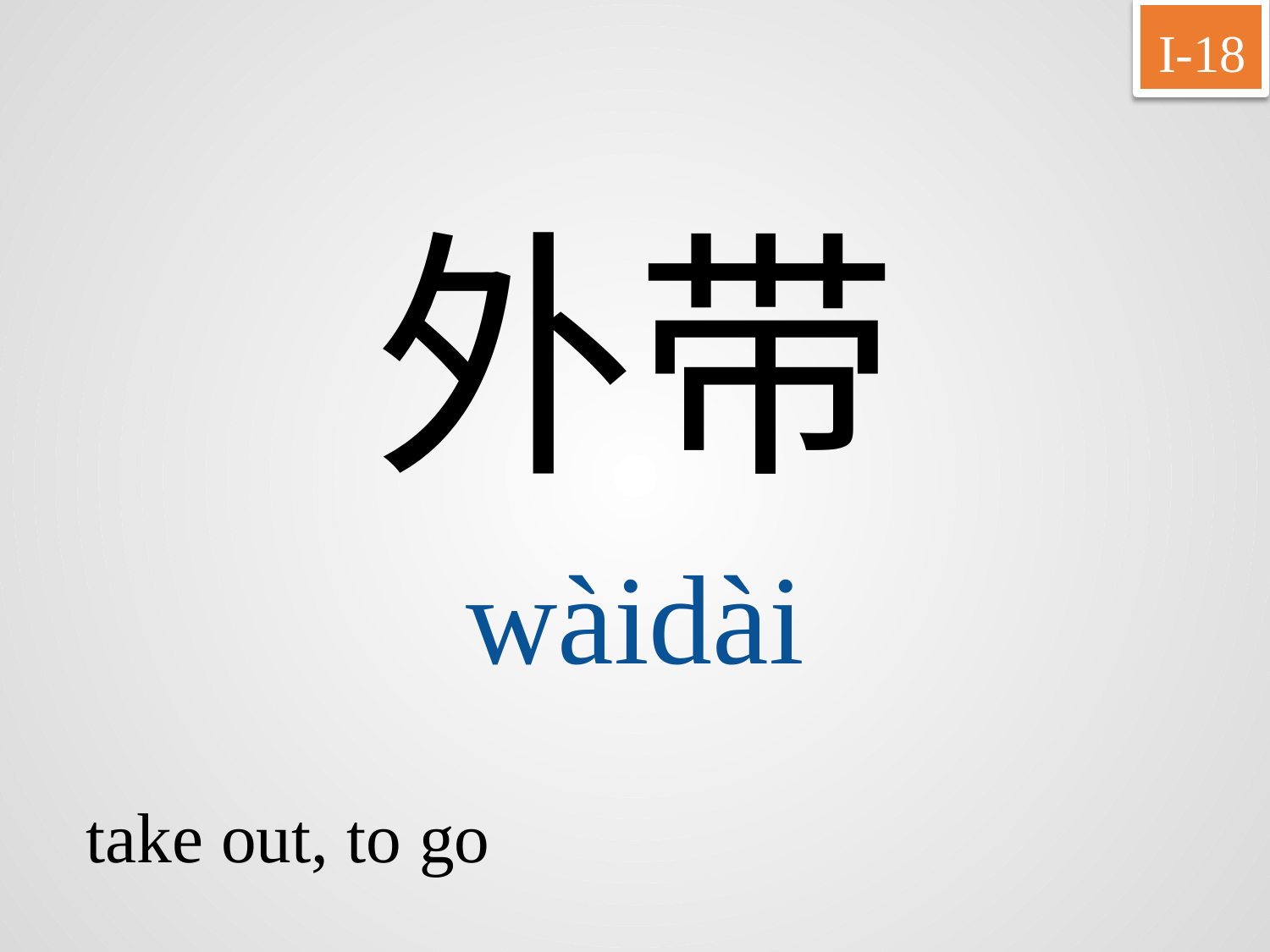

I-18

外带
wàidài
take out, to go